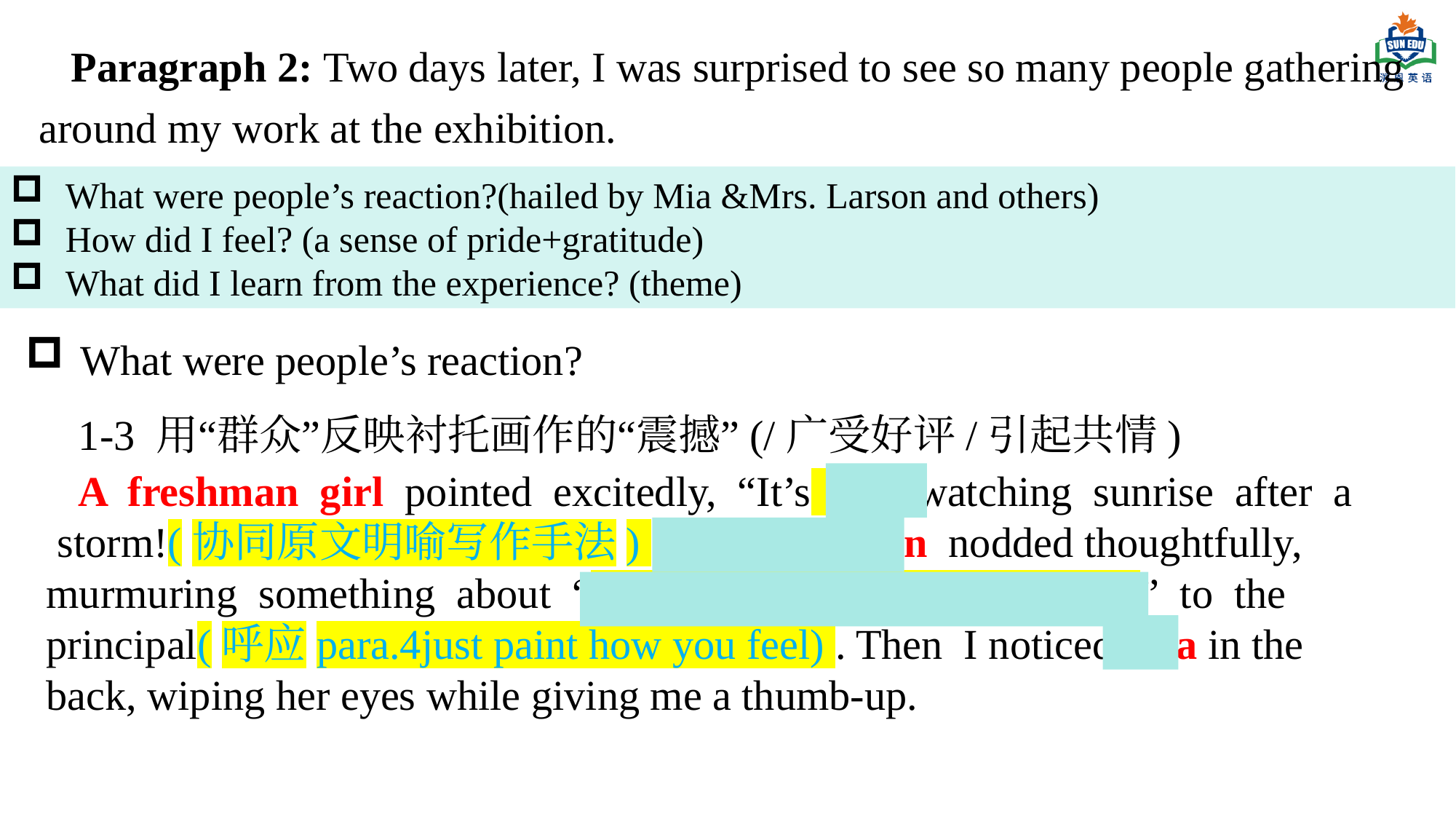

Paragraph 2: Two days later, I was surprised to see so many people gathering around my work at the exhibition.

What were people’s reaction?(hailed by Mia &Mrs. Larson and others)
How did I feel? (a sense of pride+gratitude)
What did I learn from the experience? (theme)
What were people’s reaction?

1-3 用“群众”反映衬托画作的“震撼”(/广受好评/引起共情)
A  freshman  girl  pointed  excitedly,  “It’s  like  watching  sunrise  after  a  storm!(协同原文明喻写作手法)  ”Mrs .  Larson  nodded thoughtfully,  murmuring  something  about  “authentic  emotional  expression”  to  the  principal(呼应para.4just paint how you feel) . Then  I noticed Mia in the back, wiping her eyes while giving me a thumb-up.